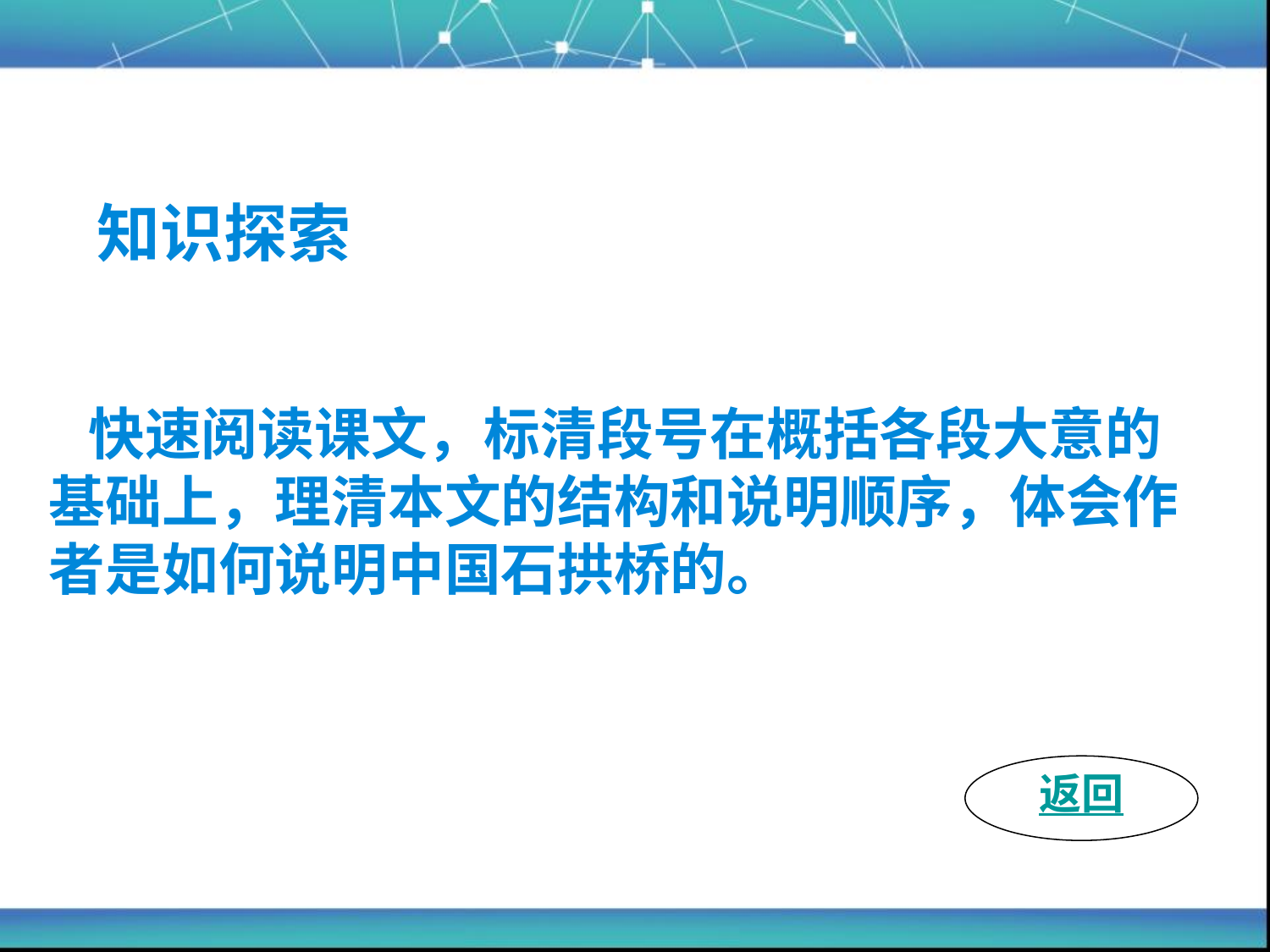

# 知识探索
  快速阅读课文，标清段号在概括各段大意的基础上，理清本文的结构和说明顺序，体会作者是如何说明中国石拱桥的。
返回